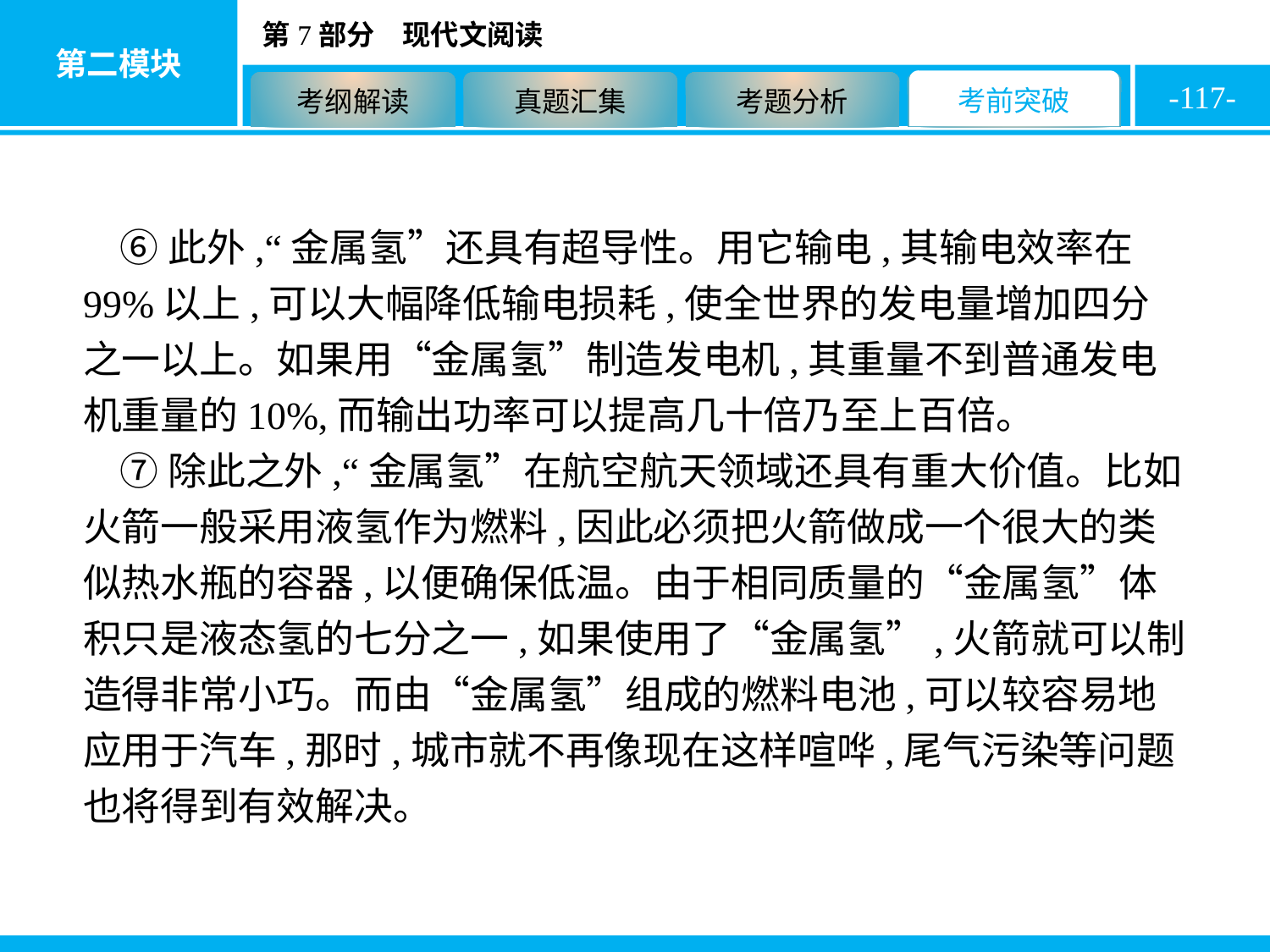

-117-
⑥此外,“金属氢”还具有超导性。用它输电,其输电效率在99%以上,可以大幅降低输电损耗,使全世界的发电量增加四分之一以上。如果用“金属氢”制造发电机,其重量不到普通发电机重量的10%,而输出功率可以提高几十倍乃至上百倍。
⑦除此之外,“金属氢”在航空航天领域还具有重大价值。比如火箭一般采用液氢作为燃料,因此必须把火箭做成一个很大的类似热水瓶的容器,以便确保低温。由于相同质量的“金属氢”体积只是液态氢的七分之一,如果使用了“金属氢”,火箭就可以制造得非常小巧。而由“金属氢”组成的燃料电池,可以较容易地应用于汽车,那时,城市就不再像现在这样喧哗,尾气污染等问题也将得到有效解决。